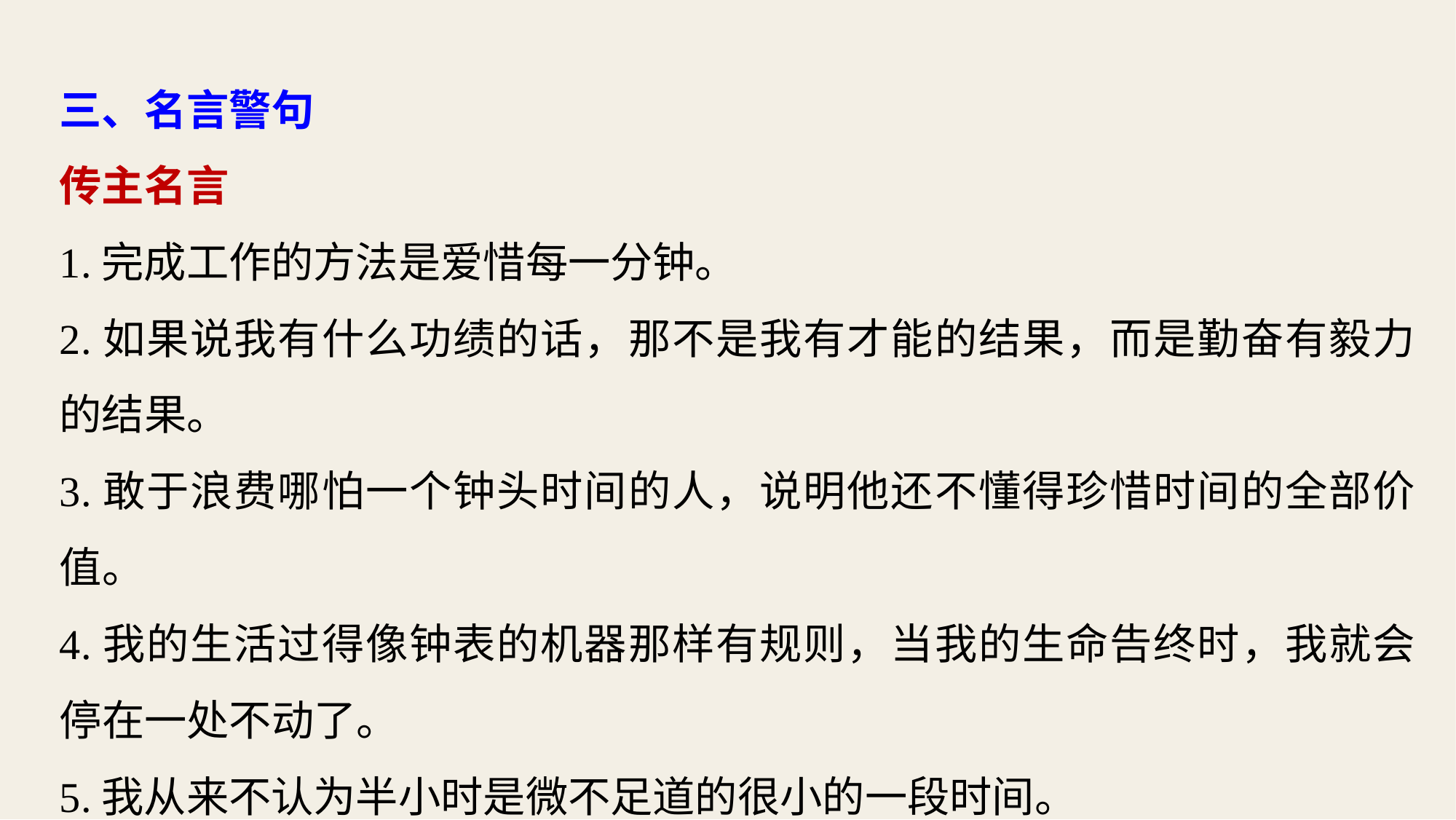

三、名言警句
传主名言
1.完成工作的方法是爱惜每一分钟。
2.如果说我有什么功绩的话，那不是我有才能的结果，而是勤奋有毅力的结果。
3.敢于浪费哪怕一个钟头时间的人，说明他还不懂得珍惜时间的全部价值。
4.我的生活过得像钟表的机器那样有规则，当我的生命告终时，我就会停在一处不动了。
5.我从来不认为半小时是微不足道的很小的一段时间。